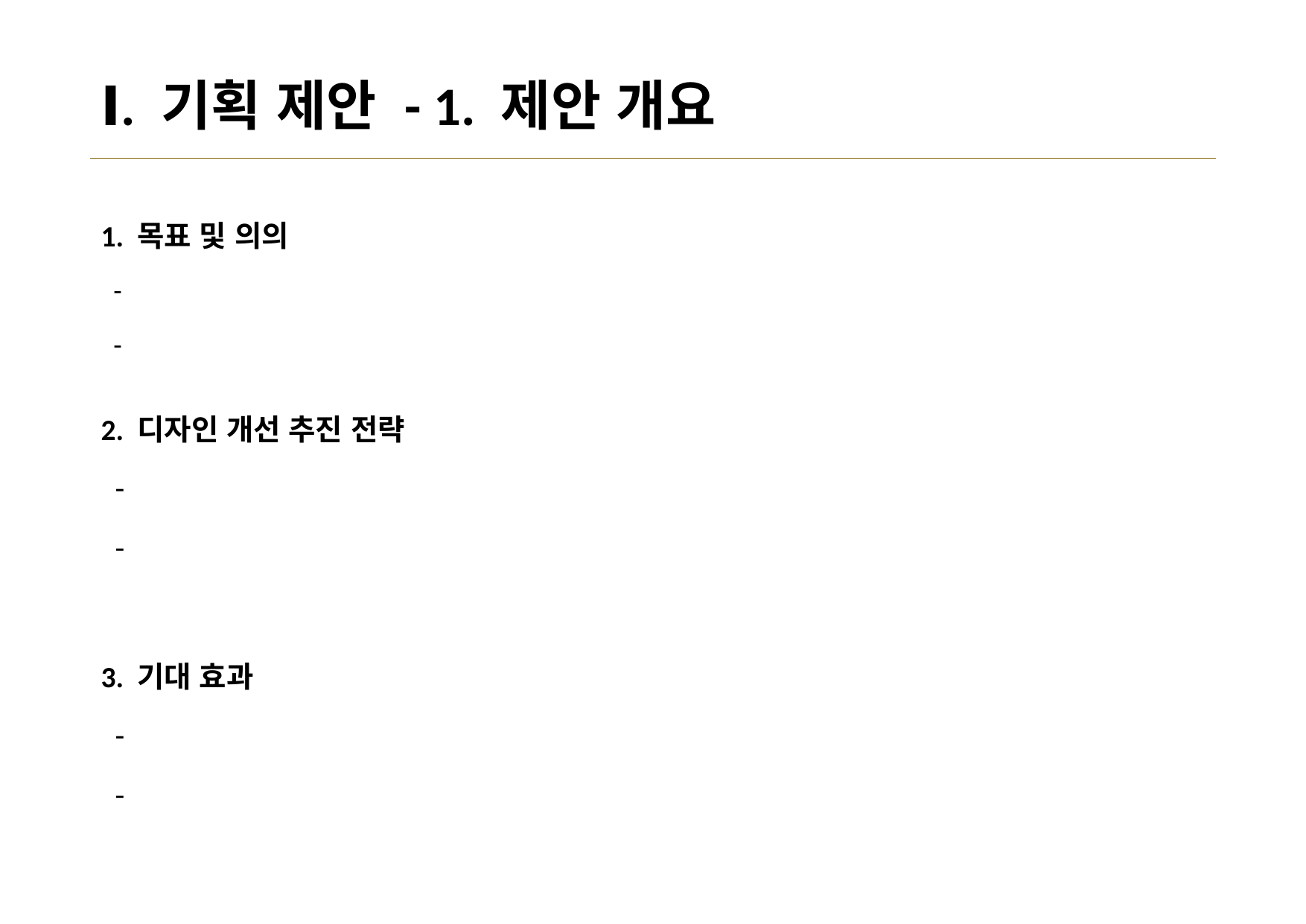

# Ⅰ. 기획 제안 - 1. 제안 개요
1. 목표 및 의의
  -
  -

2. 디자인 개선 추진 전략
  -
  -

3. 기대 효과
  -
  -